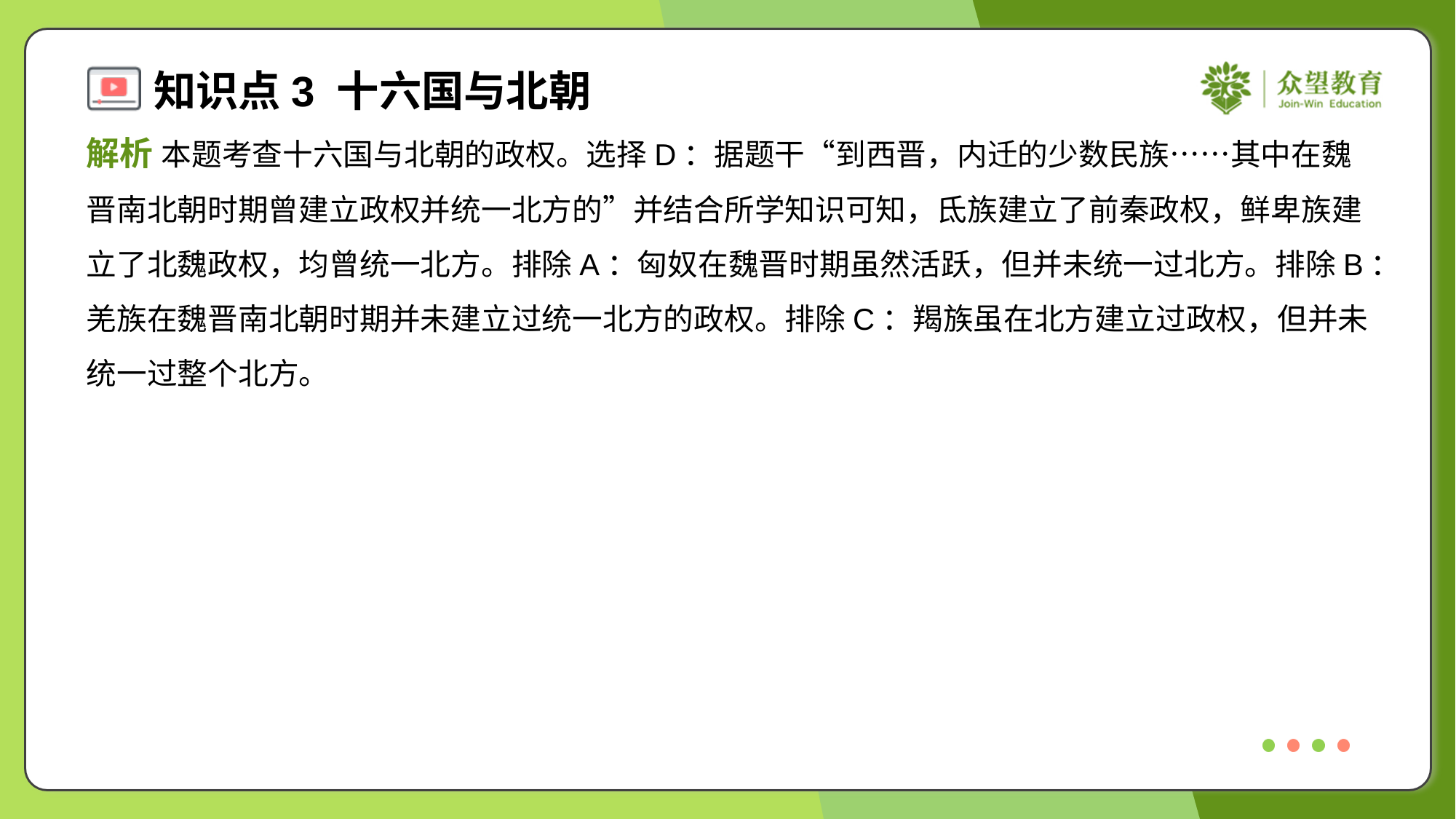

解析 本题考查十六国与北朝的政权。选择D：据题干“到西晋，内迁的少数民族……其中在魏
晋南北朝时期曾建立政权并统一北方的”并结合所学知识可知，氐族建立了前秦政权，鲜卑族建
立了北魏政权，均曾统一北方。排除A：匈奴在魏晋时期虽然活跃，但并未统一过北方。排除B：
羌族在魏晋南北朝时期并未建立过统一北方的政权。排除C：羯族虽在北方建立过政权，但并未
统一过整个北方。